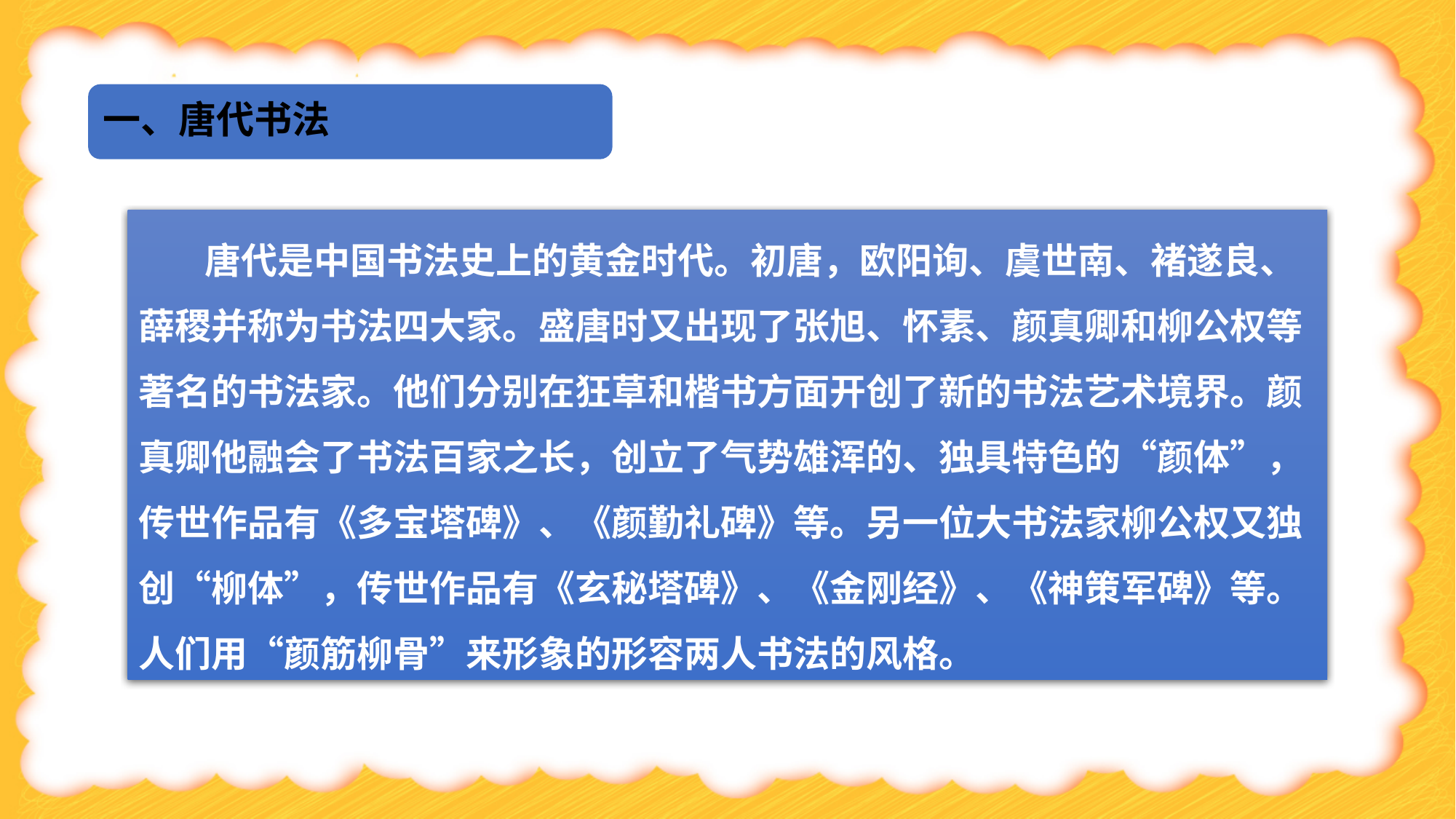

一、唐代书法
       唐代是中国书法史上的黄金时代。初唐，欧阳询、虞世南、褚遂良、薛稷并称为书法四大家。盛唐时又出现了张旭、怀素、颜真卿和柳公权等著名的书法家。他们分别在狂草和楷书方面开创了新的书法艺术境界。颜真卿他融会了书法百家之长，创立了气势雄浑的、独具特色的“颜体”，传世作品有《多宝塔碑》、《颜勤礼碑》等。另一位大书法家柳公权又独创“柳体”，传世作品有《玄秘塔碑》、《金刚经》、《神策军碑》等。人们用“颜筋柳骨”来形象的形容两人书法的风格。